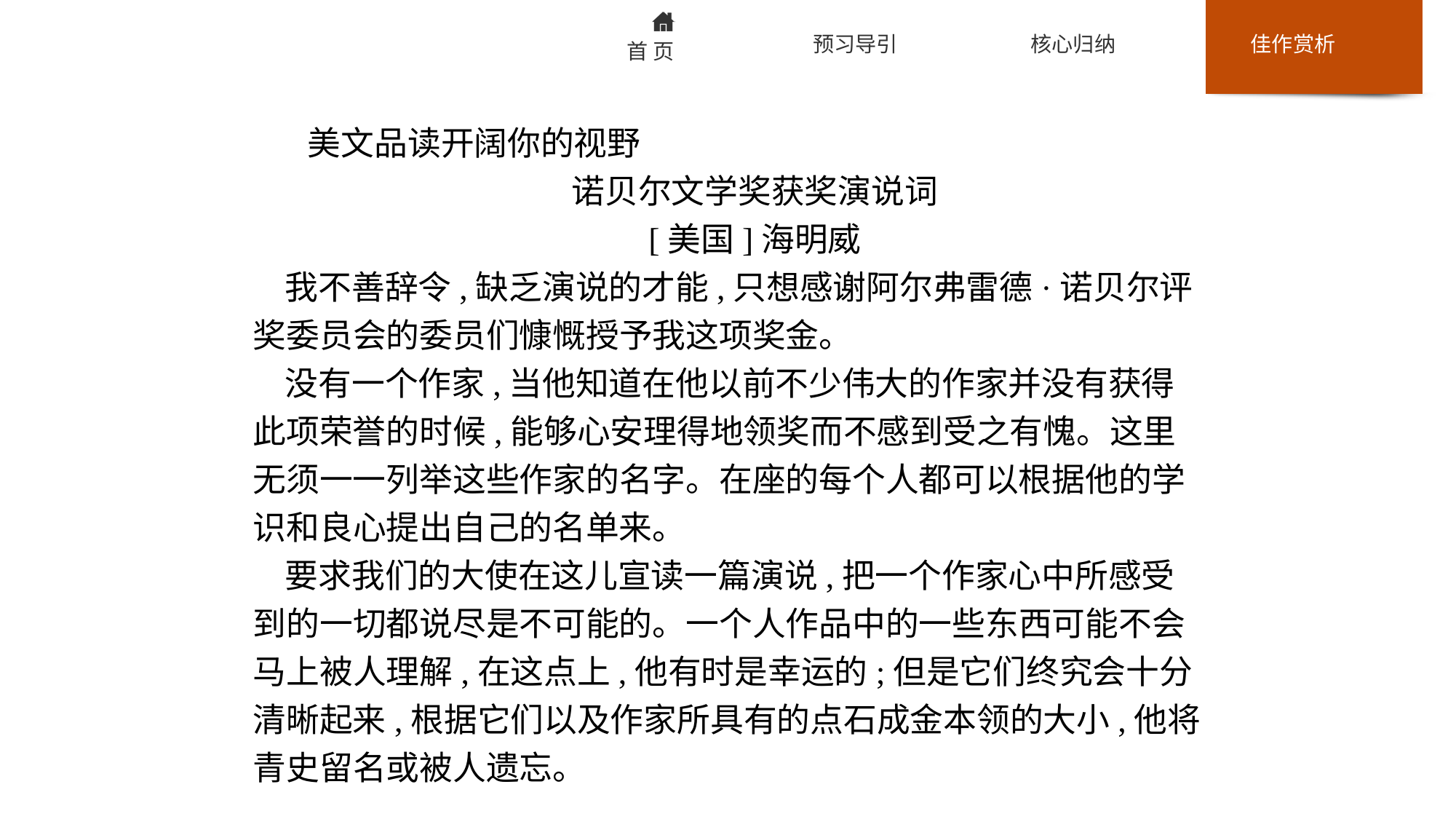

美文品读开阔你的视野
诺贝尔文学奖获奖演说词
[美国]海明威
我不善辞令,缺乏演说的才能,只想感谢阿尔弗雷德·诺贝尔评奖委员会的委员们慷慨授予我这项奖金。
没有一个作家,当他知道在他以前不少伟大的作家并没有获得此项荣誉的时候,能够心安理得地领奖而不感到受之有愧。这里无须一一列举这些作家的名字。在座的每个人都可以根据他的学识和良心提出自己的名单来。
要求我们的大使在这儿宣读一篇演说,把一个作家心中所感受到的一切都说尽是不可能的。一个人作品中的一些东西可能不会马上被人理解,在这点上,他有时是幸运的;但是它们终究会十分清晰起来,根据它们以及作家所具有的点石成金本领的大小,他将青史留名或被人遗忘。